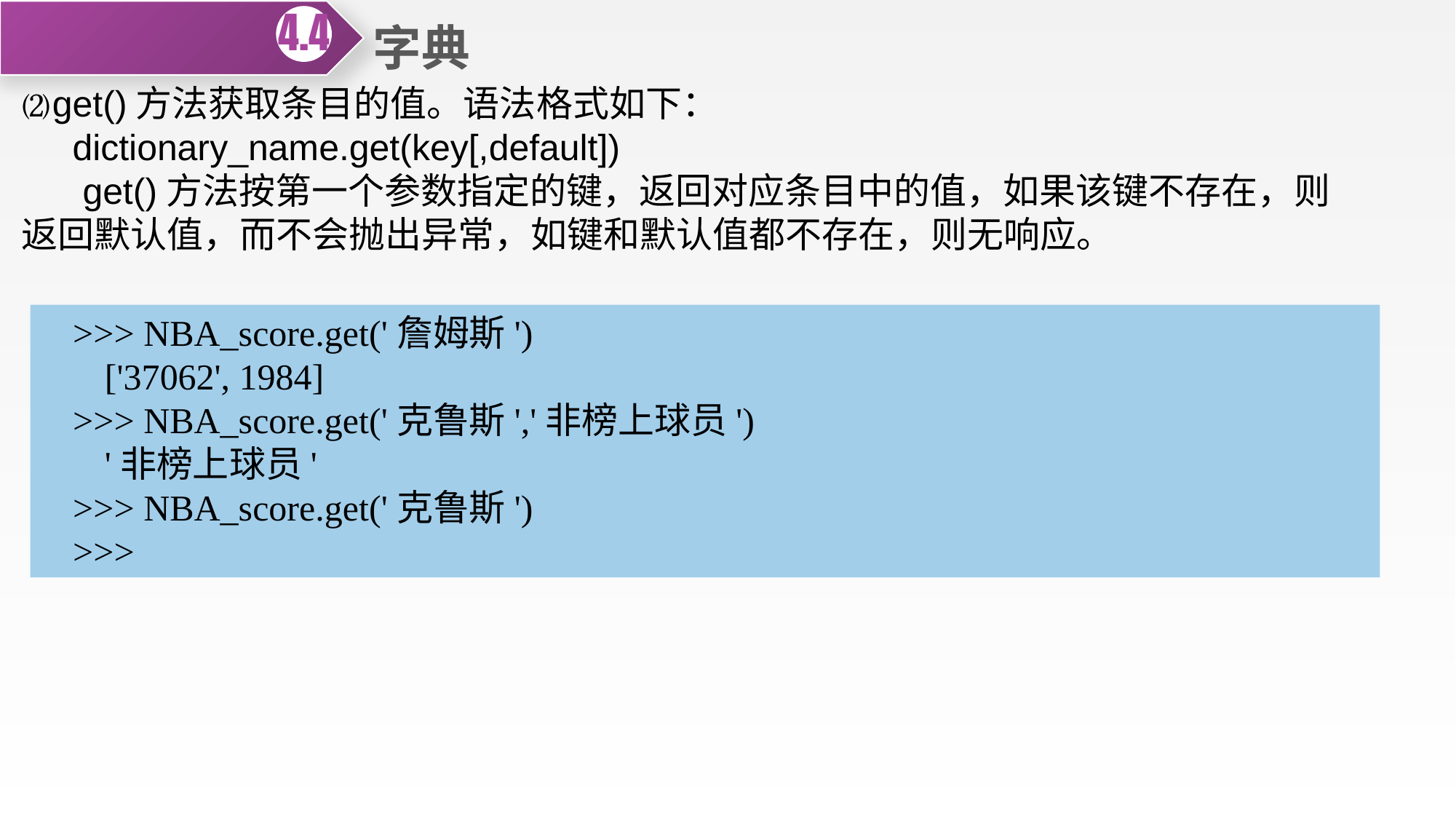

字典

4.4
⑵get()方法获取条目的值。语法格式如下：
     dictionary_name.get(key[,default])
      get()方法按第一个参数指定的键，返回对应条目中的值，如果该键不存在，则返回默认值，而不会抛出异常，如键和默认值都不存在，则无响应。

>>> NBA_score.get('詹姆斯')
['37062', 1984]
>>> NBA_score.get('克鲁斯','非榜上球员')
'非榜上球员'
>>> NBA_score.get('克鲁斯')
>>>